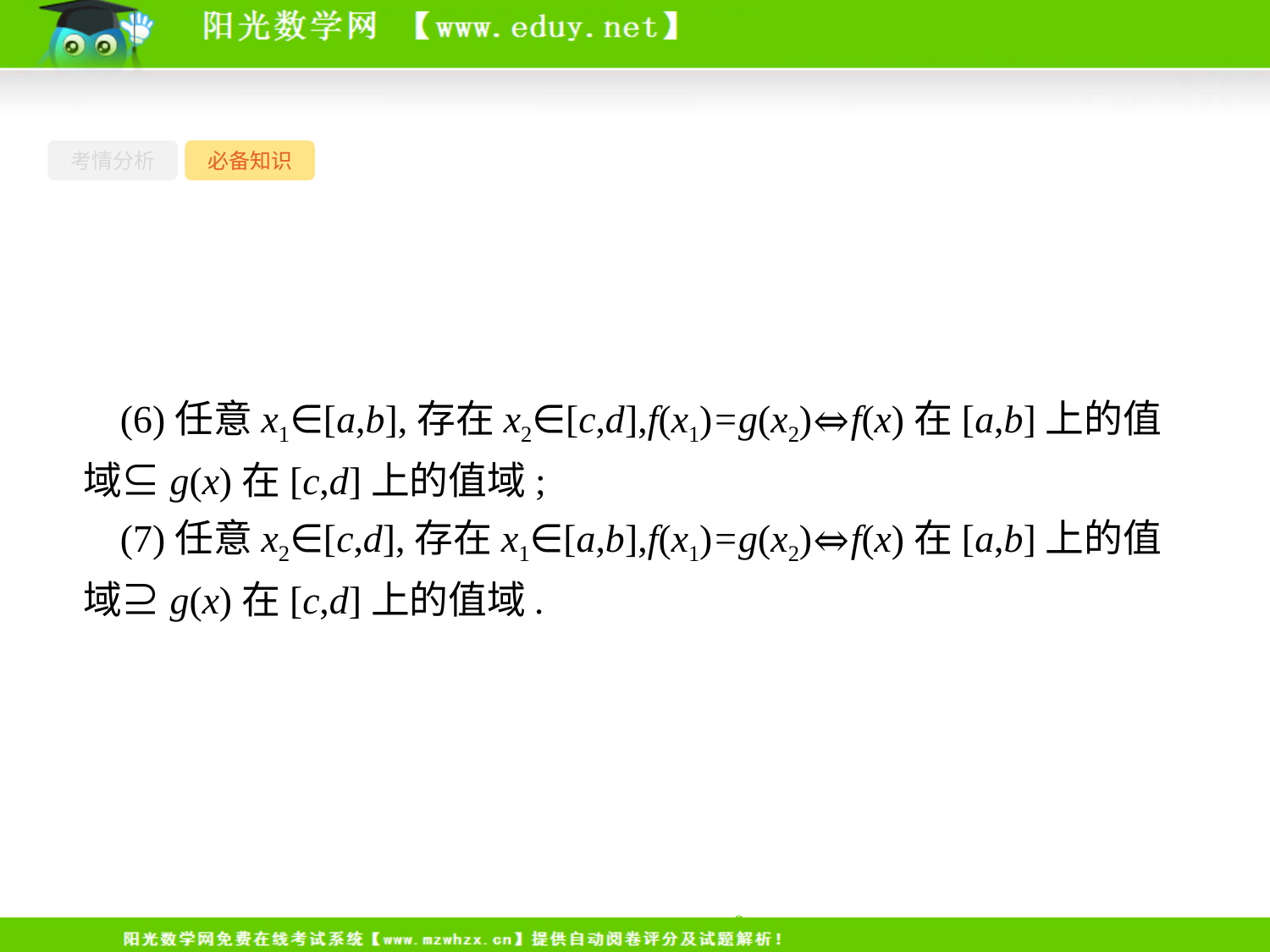

考情分析
必备知识
(6)任意x1∈[a,b],存在x2∈[c,d],f(x1)=g(x2)⇔f(x)在[a,b]上的值域⊆g(x)在[c,d]上的值域;
(7)任意x2∈[c,d],存在x1∈[a,b],f(x1)=g(x2)⇔f(x)在[a,b]上的值域⊇g(x)在[c,d]上的值域.